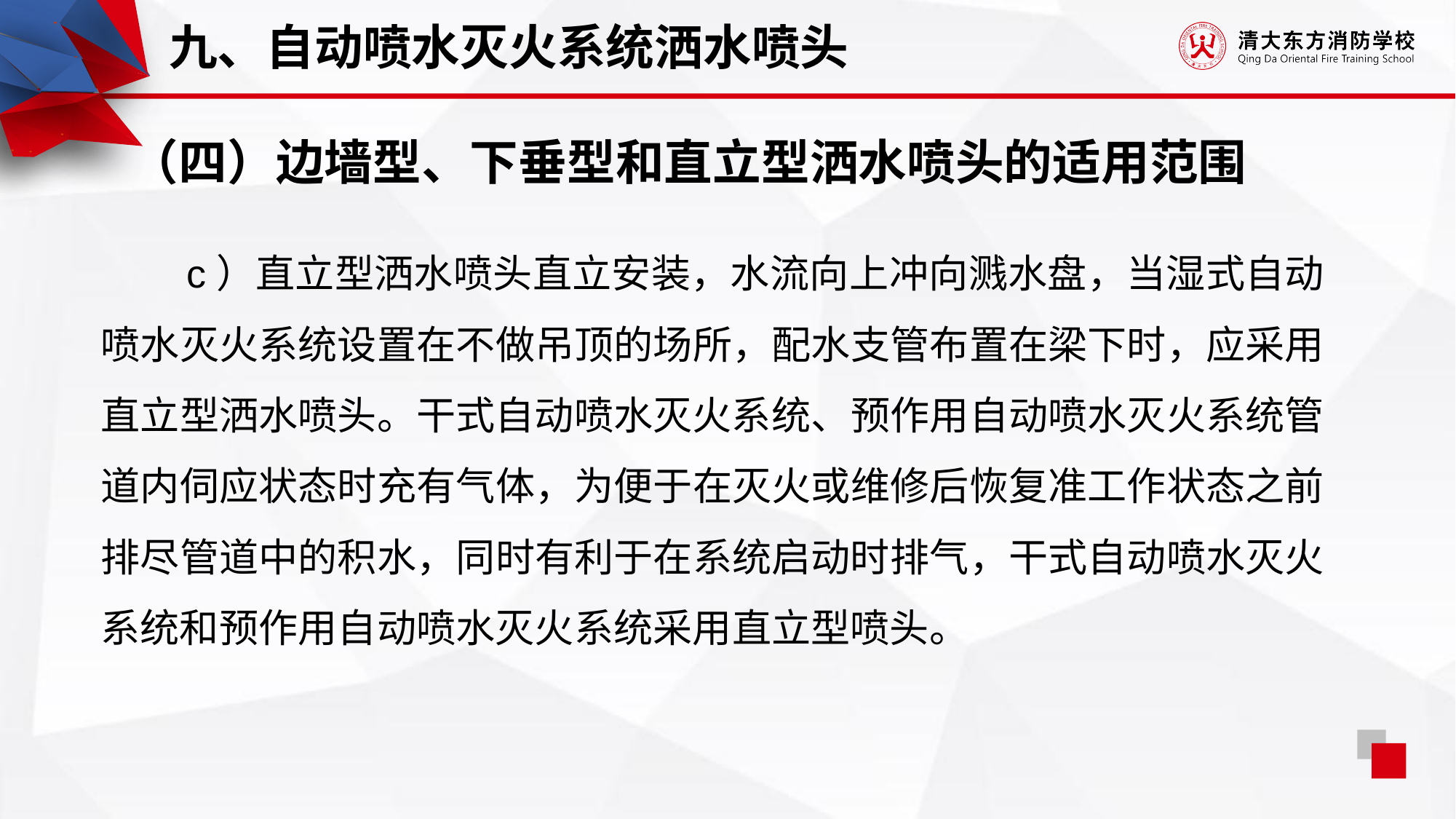

九、自动喷水灭火系统洒水喷头

（四）边墙型、下垂型和直立型洒水喷头的适用范围
c）直立型洒水喷头直立安装，水流向上冲向溅水盘，当湿式自动喷水灭火系统设置在不做吊顶的场所，配水支管布置在梁下时，应采用直立型洒水喷头。干式自动喷水灭火系统、预作用自动喷水灭火系统管道内伺应状态时充有气体，为便于在灭火或维修后恢复准工作状态之前排尽管道中的积水，同时有利于在系统启动时排气，干式自动喷水灭火系统和预作用自动喷水灭火系统采用直立型喷头。